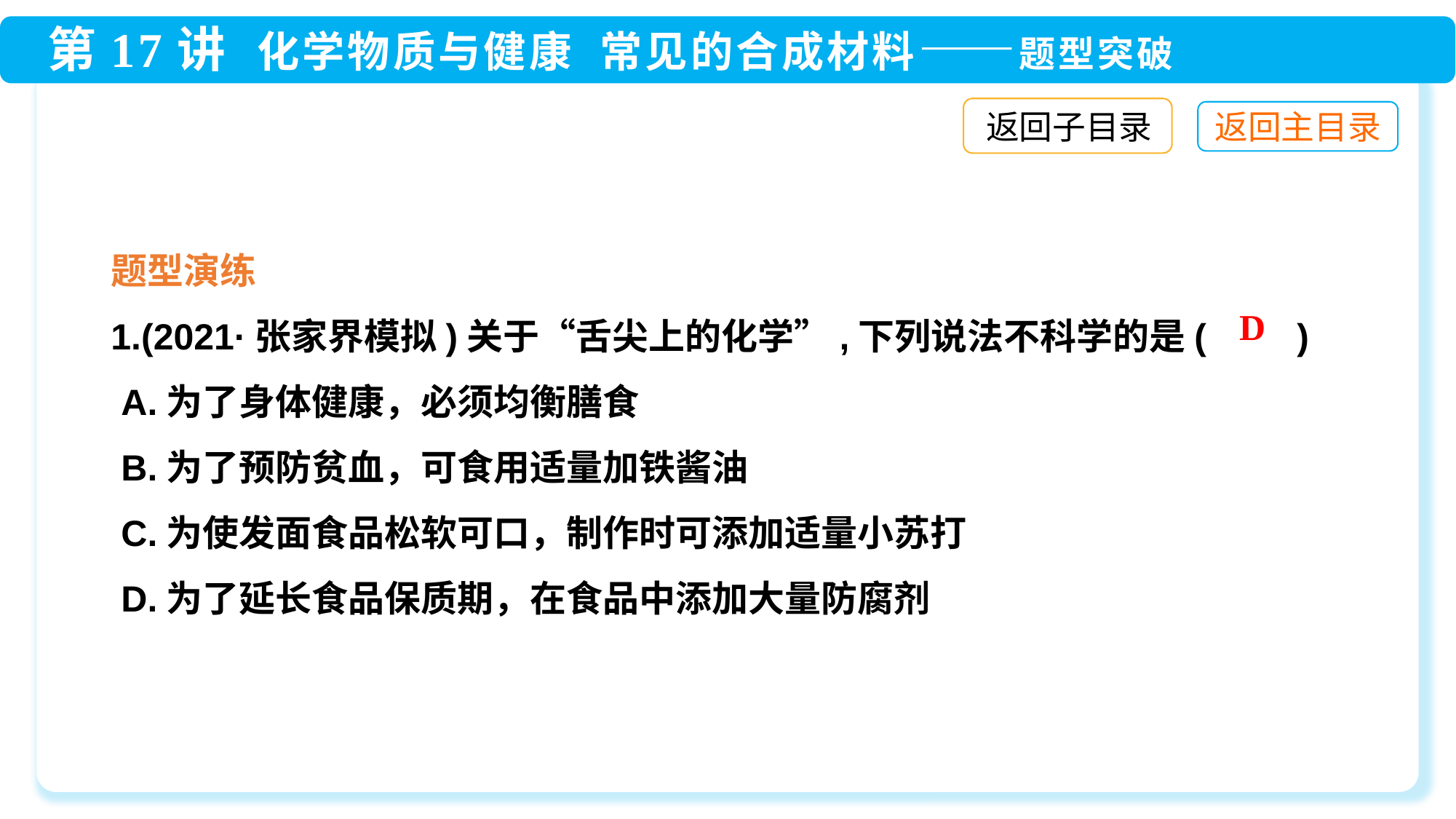

返回子目录
题型演练
1.(2021·张家界模拟)关于“舌尖上的化学”,下列说法不科学的是(　　)
 A.为了身体健康，必须均衡膳食
 B.为了预防贫血，可食用适量加铁酱油
 C.为使发面食品松软可口，制作时可添加适量小苏打
 D.为了延长食品保质期，在食品中添加大量防腐剂
D